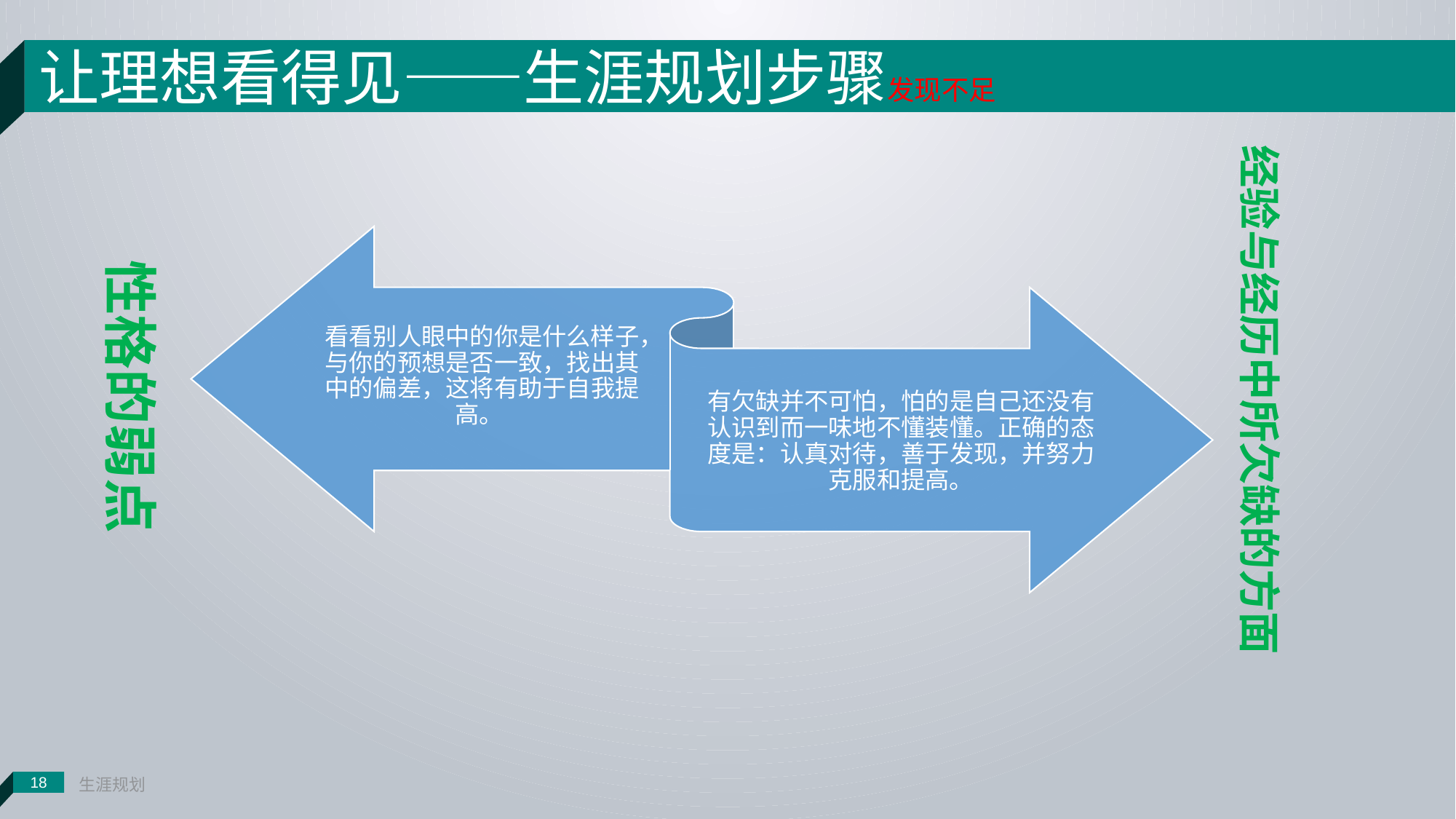

让理想看得见——生涯规划步骤发现不足
看看别人眼中的你是什么样子，与你的预想是否一致，找出其中的偏差，这将有助于自我提高。
有欠缺并不可怕，怕的是自己还没有认识到而一味地不懂装懂。正确的态度是：认真对待，善于发现，并努力克服和提高。
经验与经历中所欠缺的方面
性格的弱点
生涯规划

18